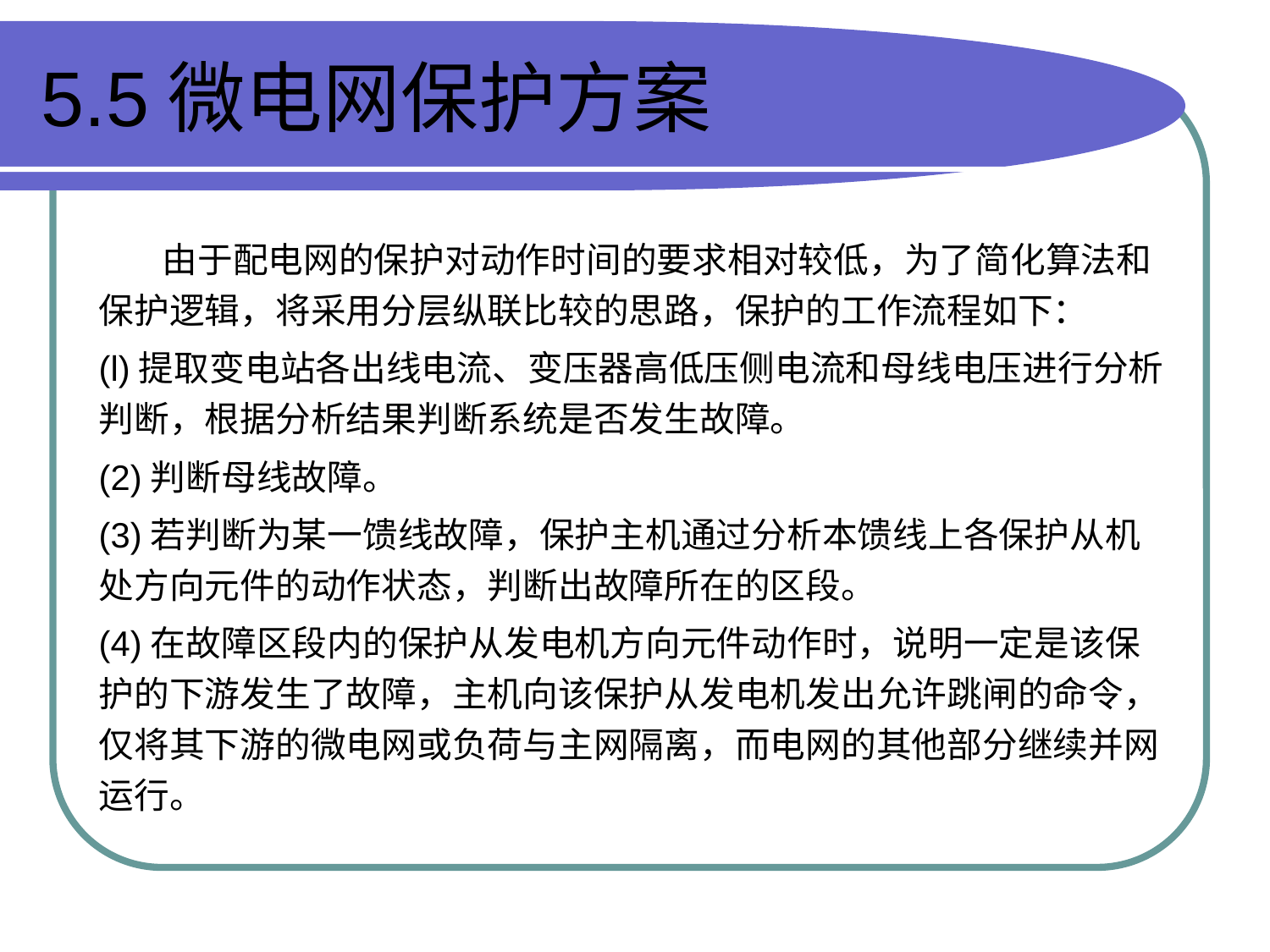

# 5.5微电网保护方案
       由于配电网的保护对动作时间的要求相对较低，为了简化算法和保护逻辑，将采用分层纵联比较的思路，保护的工作流程如下：
(l)提取变电站各出线电流、变压器高低压侧电流和母线电压进行分析判断，根据分析结果判断系统是否发生故障。
(2)判断母线故障。
(3)若判断为某一馈线故障，保护主机通过分析本馈线上各保护从机处方向元件的动作状态，判断出故障所在的区段。
(4)在故障区段内的保护从发电机方向元件动作时，说明一定是该保护的下游发生了故障，主机向该保护从发电机发出允许跳闸的命令，仅将其下游的微电网或负荷与主网隔离，而电网的其他部分继续并网运行。
83